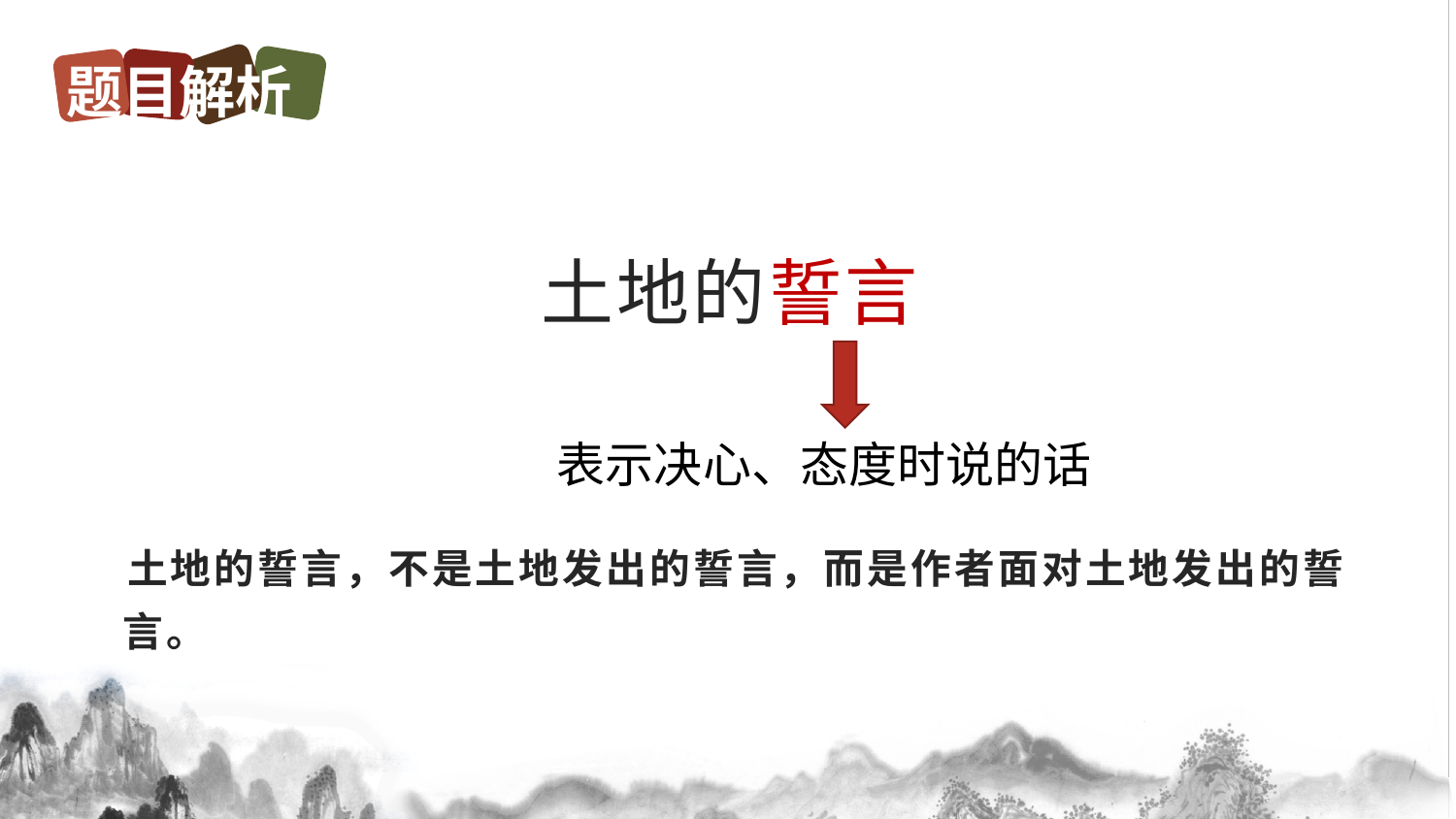

题目解析

土地的誓言

  土地的誓言，不是土地发出的誓言，而是作者面对土地发出的誓言。

表示决心、态度时说的话